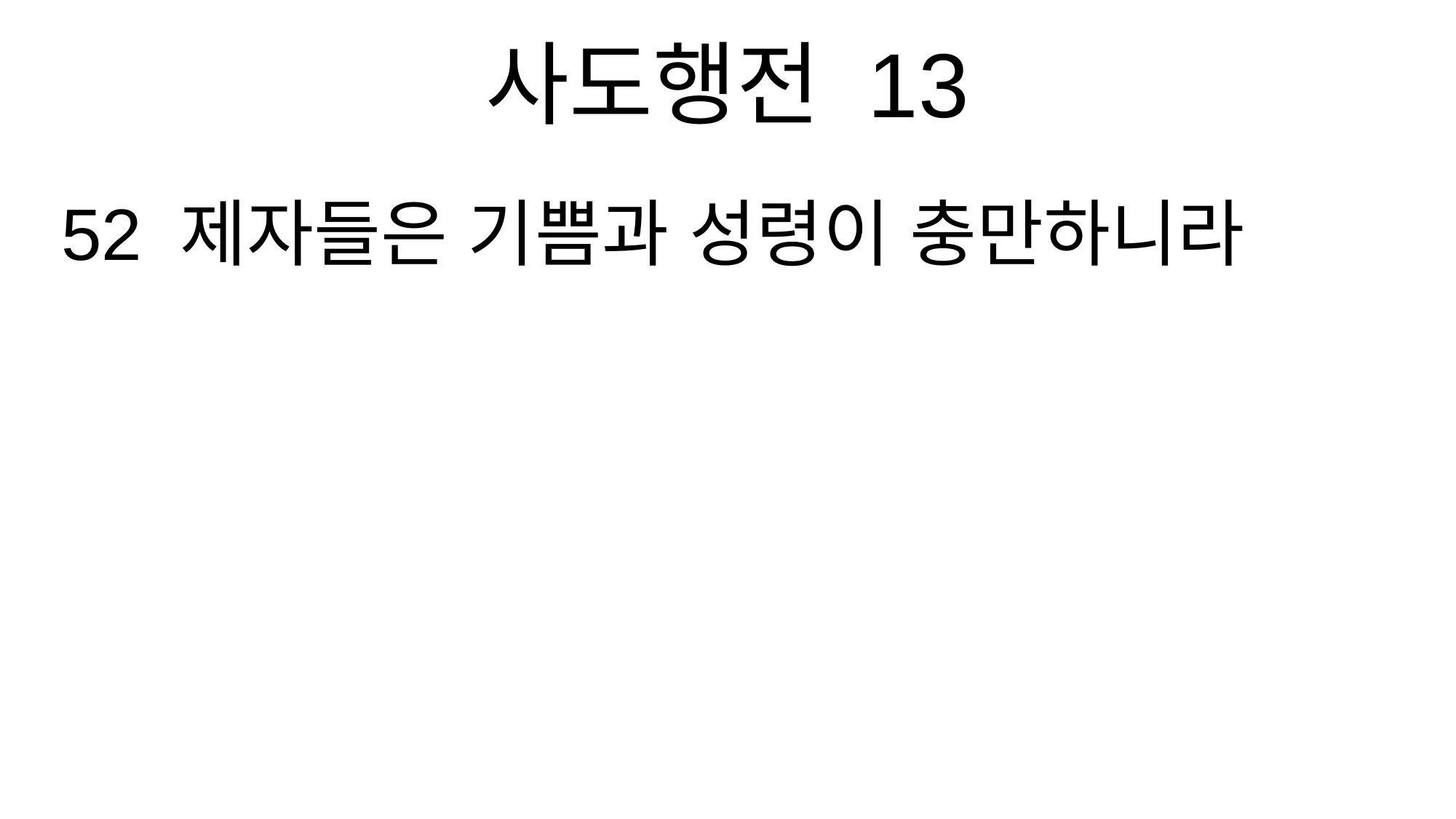

사도행전 13
52 제자들은 기쁨과 성령이 충만하니라